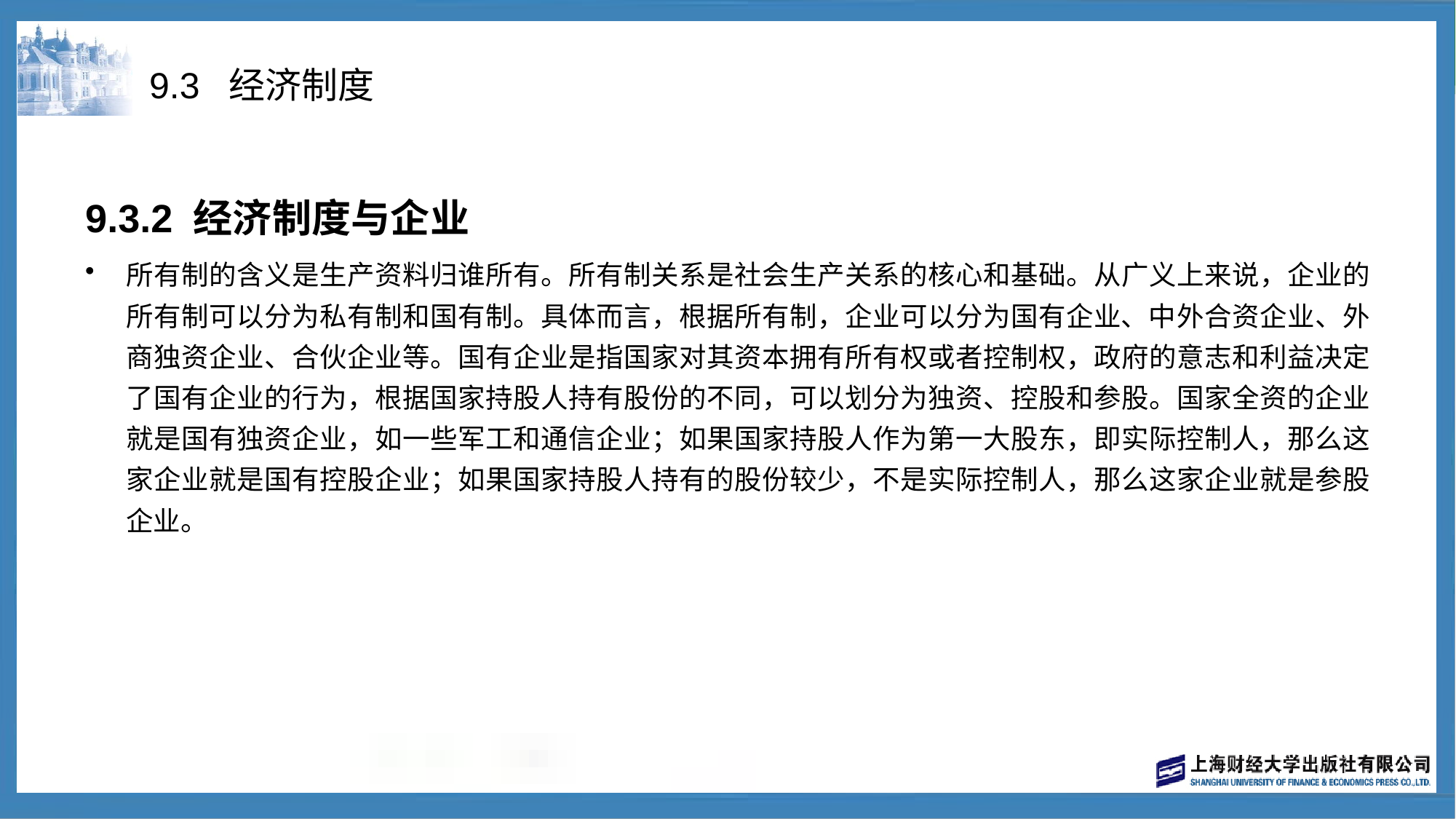

# 9.3  经济制度
9.3.2 经济制度与企业
所有制的含义是生产资料归谁所有。所有制关系是社会生产关系的核心和基础。从广义上来说，企业的所有制可以分为私有制和国有制。具体而言，根据所有制，企业可以分为国有企业、中外合资企业、外商独资企业、合伙企业等。国有企业是指国家对其资本拥有所有权或者控制权，政府的意志和利益决定了国有企业的行为，根据国家持股人持有股份的不同，可以划分为独资、控股和参股。国家全资的企业就是国有独资企业，如一些军工和通信企业；如果国家持股人作为第一大股东，即实际控制人，那么这家企业就是国有控股企业；如果国家持股人持有的股份较少，不是实际控制人，那么这家企业就是参股企业。